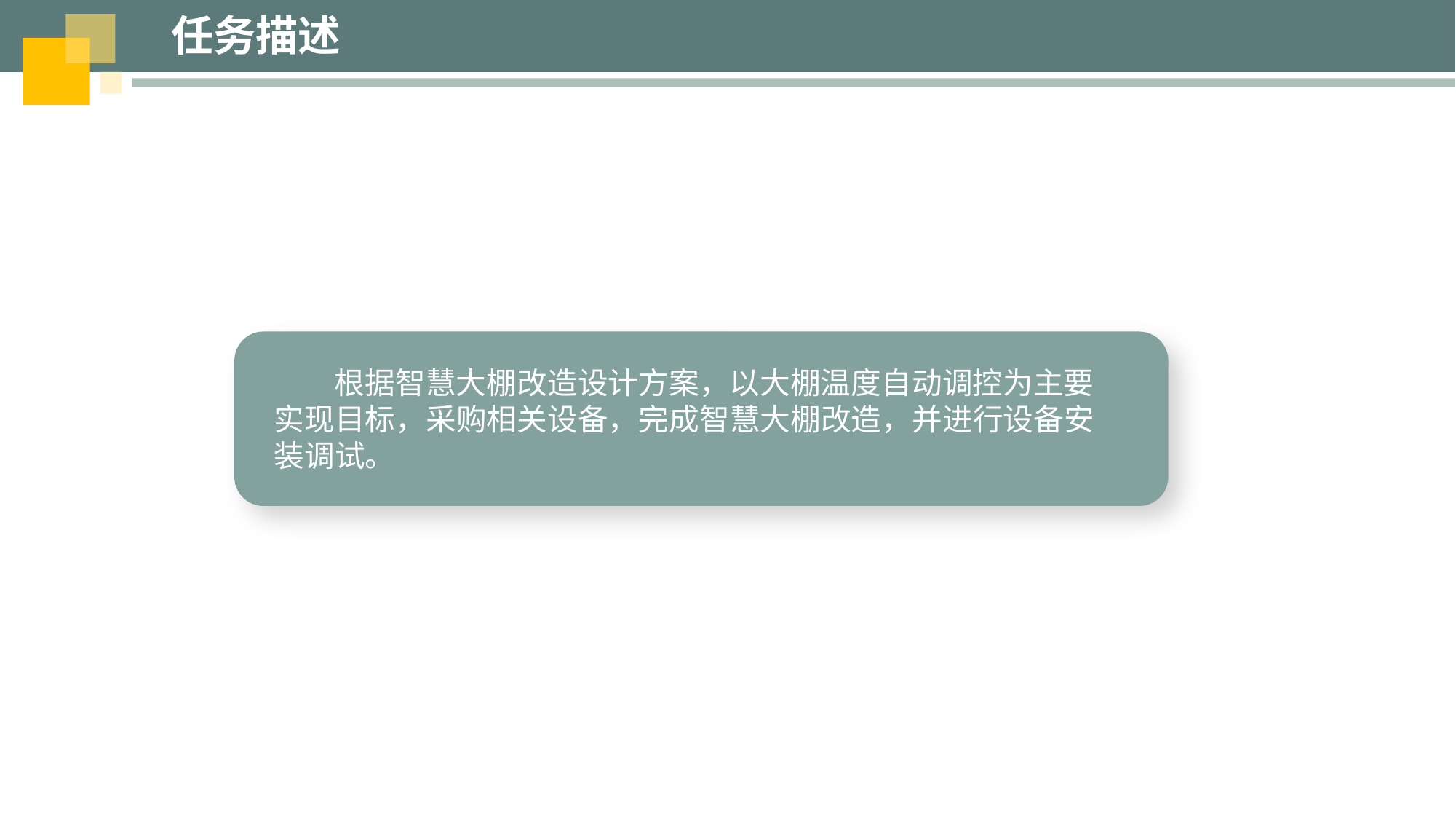

任务描述

根据智慧大棚改造设计方案，以大棚温度自动调控为主要实现目标，采购相关设备，完成智慧大棚改造，并进行设备安装调试。